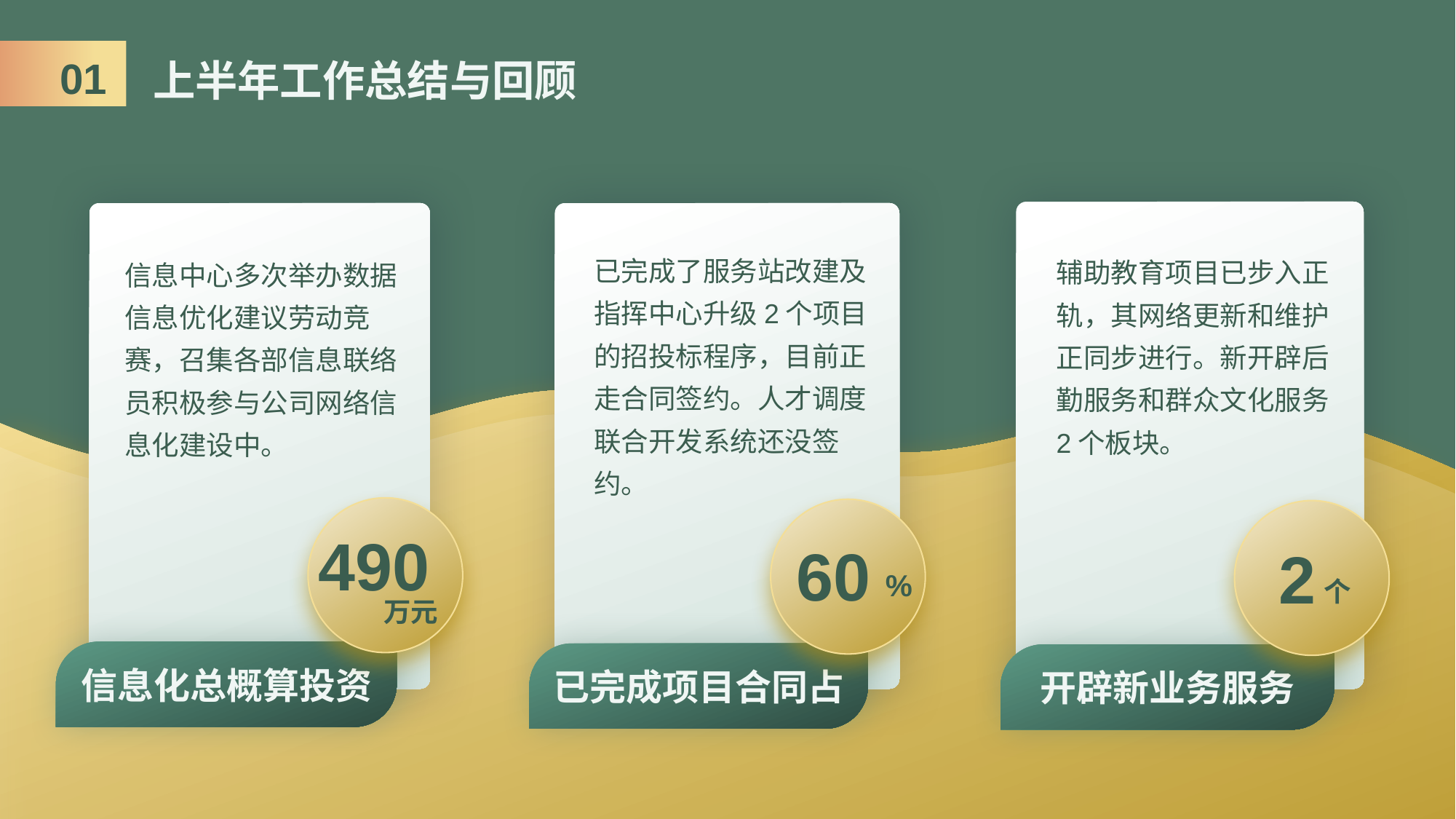

01
上半年工作总结与回顾

已完成了服务站改建及指挥中心升级2个项目的招投标程序，目前正走合同签约。人才调度联合开发系统还没签约。
辅助教育项目已步入正轨，其网络更新和维护正同步进行。新开辟后勤服务和群众文化服务2个板块。
信息中心多次举办数据信息优化建议劳动竞赛，召集各部信息联络员积极参与公司网络信息化建设中。

490
60
2
%
个
万元
信息化总概算投资
已完成项目合同占
开辟新业务服务